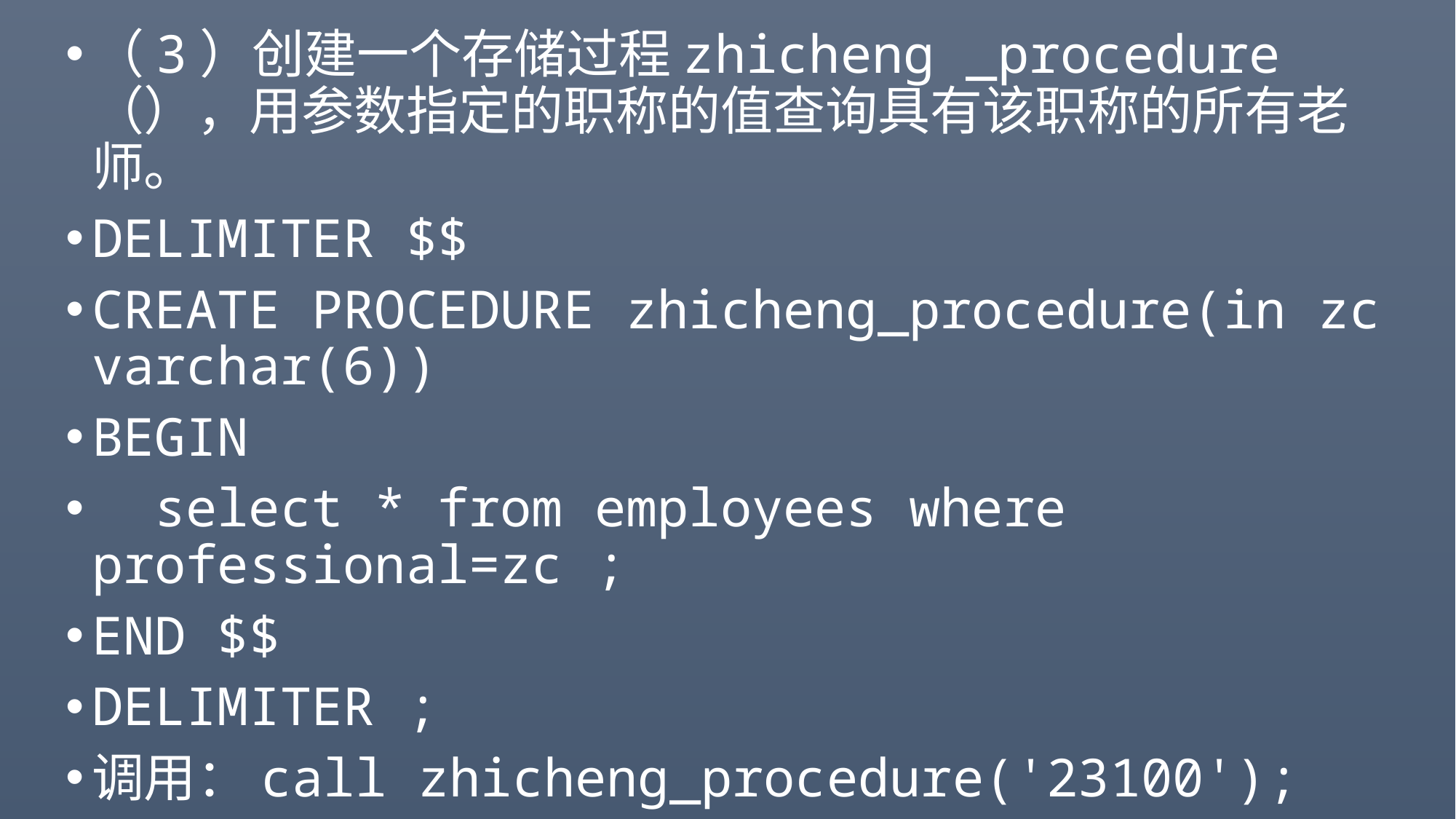

#
（3）创建一个存储过程zhicheng _procedure（），用参数指定的职称的值查询具有该职称的所有老师。
DELIMITER $$
CREATE PROCEDURE zhicheng_procedure(in zc varchar(6))
BEGIN
  select * from employees where professional=zc ;
END $$
DELIMITER ;
调用：call zhicheng_procedure('23100');